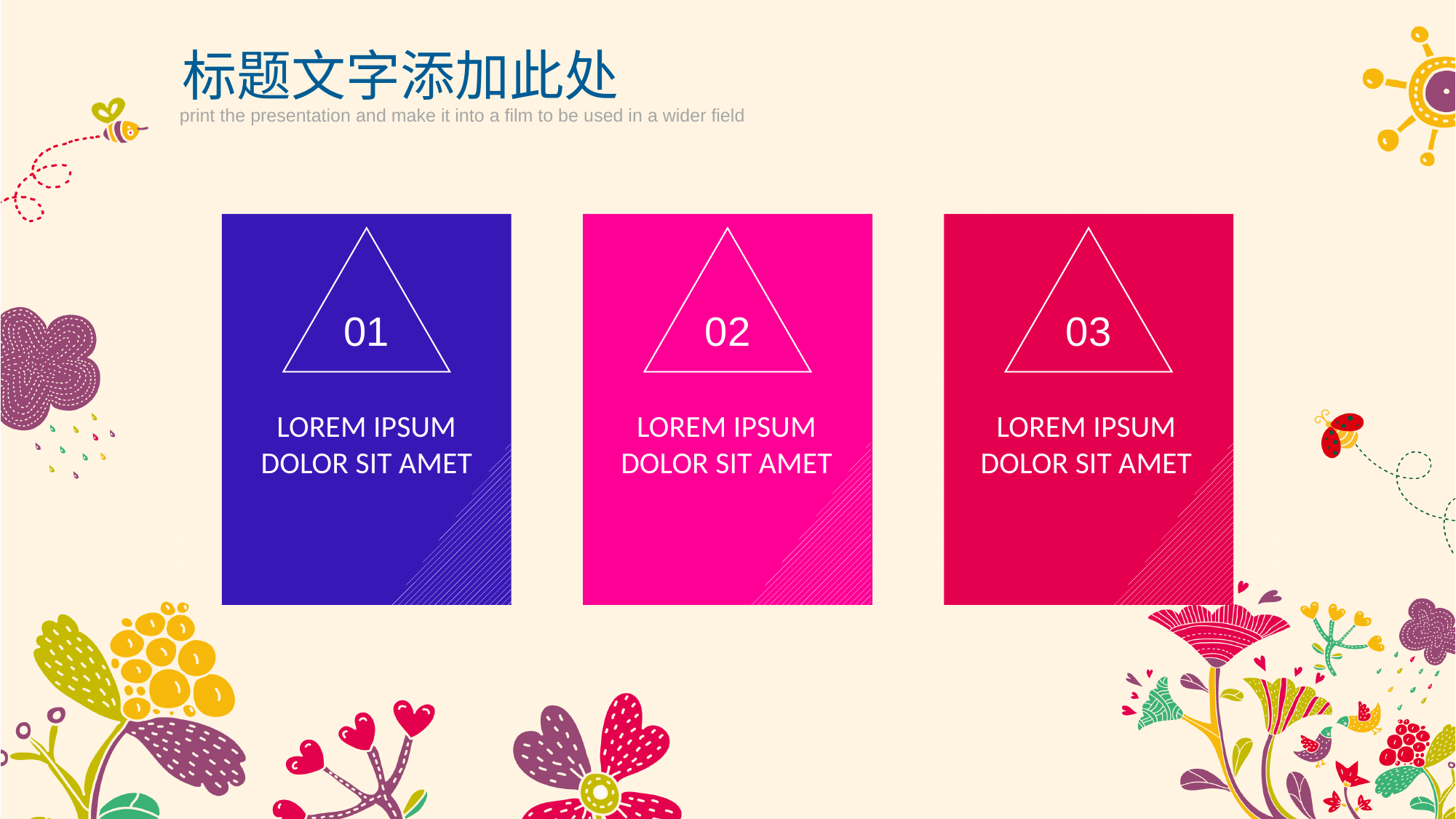

标题文字添加此处
print the presentation and make it into a film to be used in a wider field

01
LOREM IPSUM DOLOR SIT AMET

02
LOREM IPSUM DOLOR SIT AMET

03
LOREM IPSUM DOLOR SIT AMET